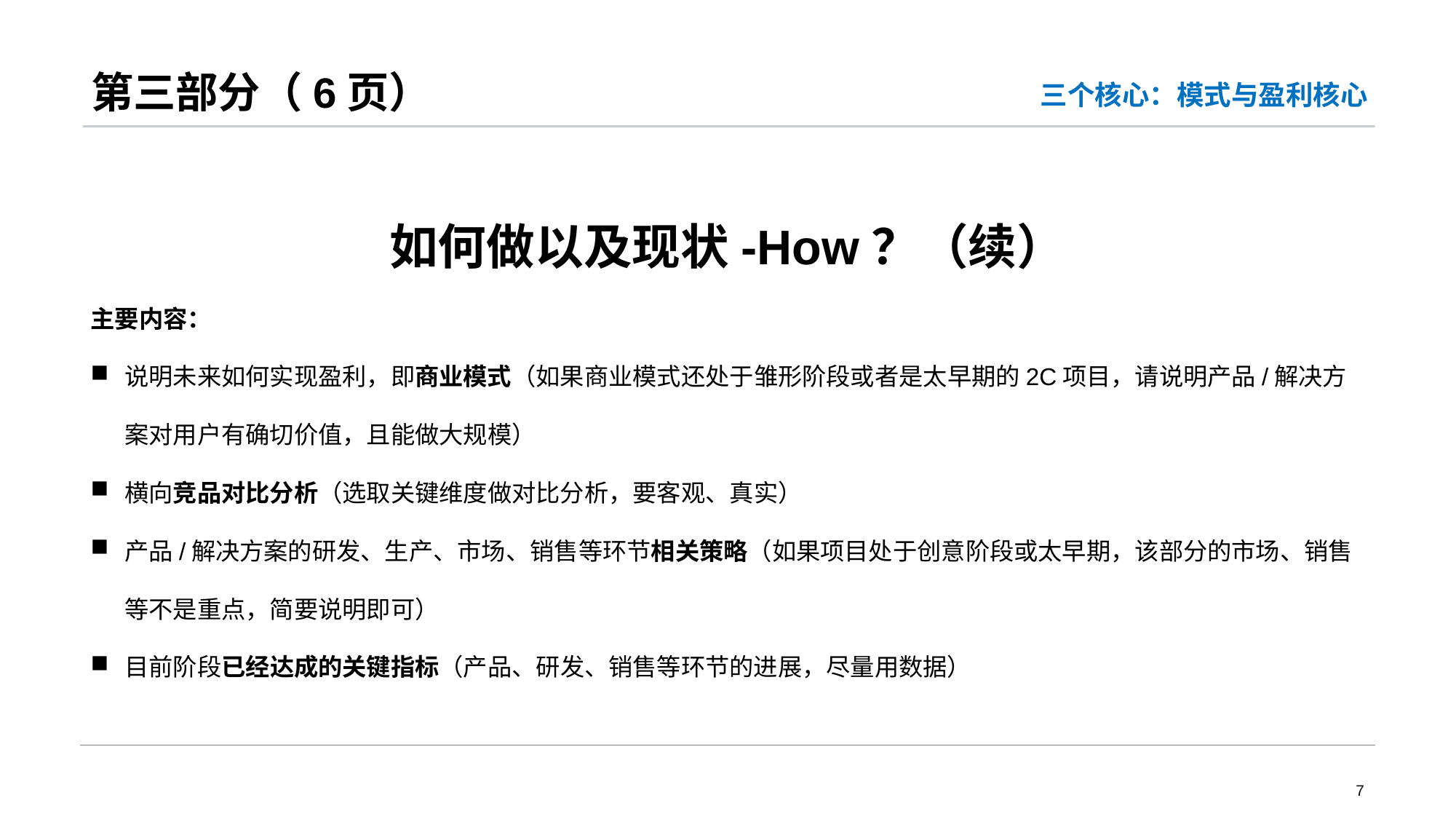

# 第三部分（6页）
三个核心：模式与盈利核心
如何做以及现状-How？（续）
主要内容：
说明未来如何实现盈利，即商业模式（如果商业模式还处于雏形阶段或者是太早期的2C项目，请说明产品/解决方案对用户有确切价值，且能做大规模）
横向竞品对比分析（选取关键维度做对比分析，要客观、真实）
产品/解决方案的研发、生产、市场、销售等环节相关策略（如果项目处于创意阶段或太早期，该部分的市场、销售等不是重点，简要说明即可）
目前阶段已经达成的关键指标（产品、研发、销售等环节的进展，尽量用数据）
7